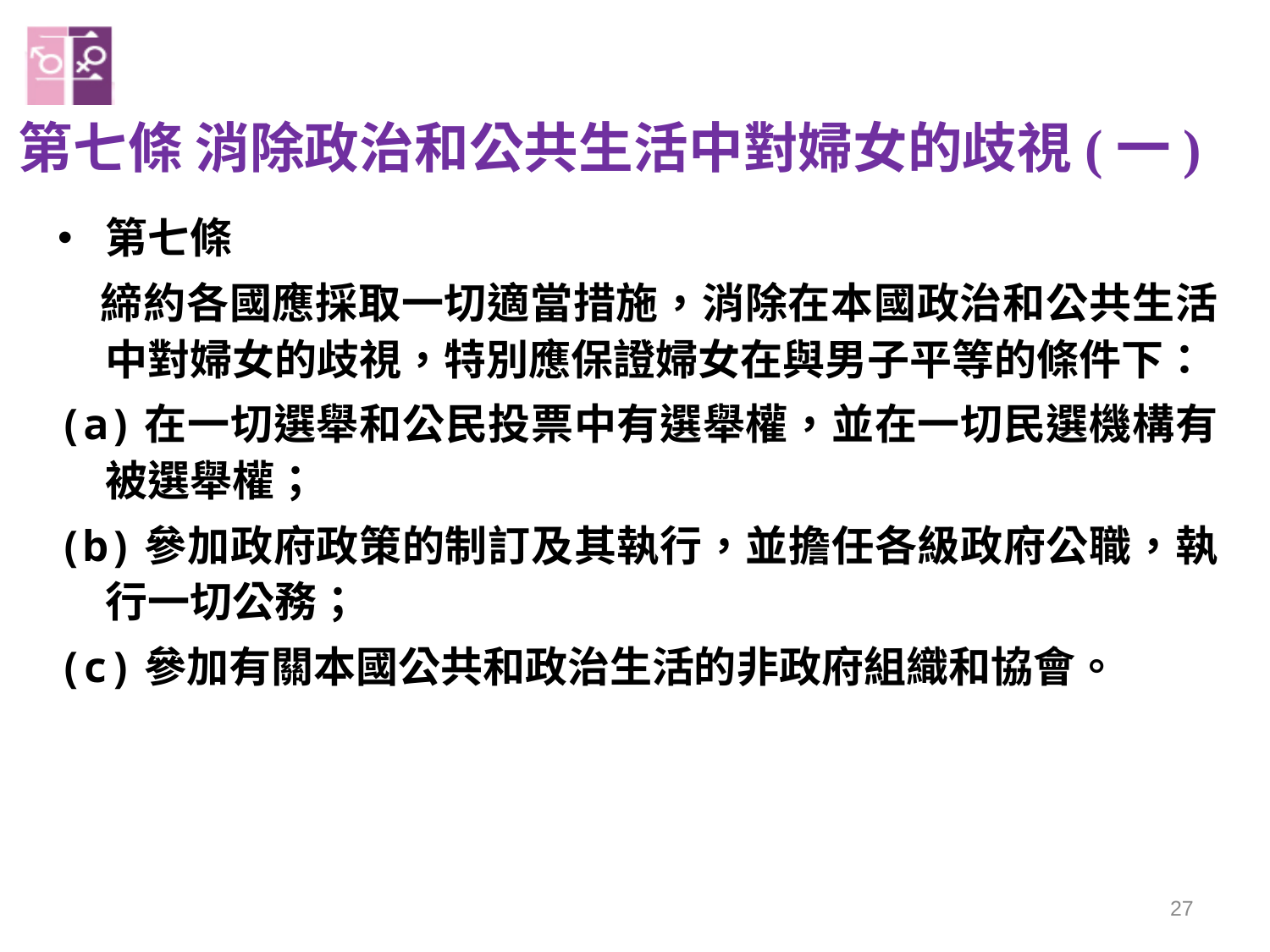

# 第七條 消除政治和公共生活中對婦女的歧視(一)
第七條
　締約各國應採取一切適當措施，消除在本國政治和公共生活中對婦女的歧視，特別應保證婦女在與男子平等的條件下：
(a)在一切選舉和公民投票中有選舉權，並在一切民選機構有被選舉權；
(b)參加政府政策的制訂及其執行，並擔任各級政府公職，執行一切公務；
(c)參加有關本國公共和政治生活的非政府組織和協會。

27